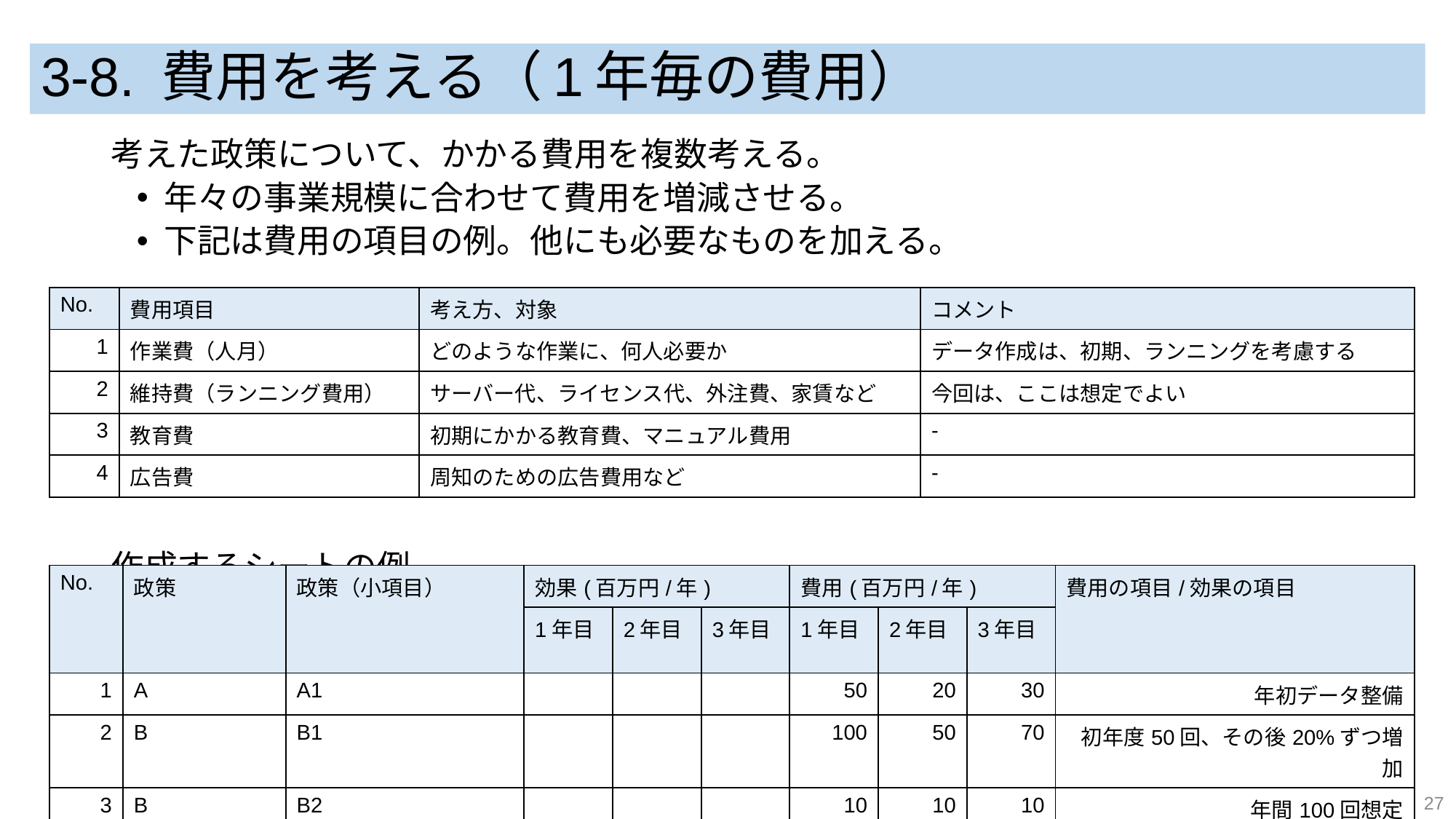

# 3-8. 費用を考える（1年毎の費用）
考えた政策について、かかる費用を複数考える。
年々の事業規模に合わせて費用を増減させる。
下記は費用の項目の例。他にも必要なものを加える。

作成するシートの例
| No. | 費用項目 | 考え方、対象 | コメント |
| --- | --- | --- | --- |
| 1 | 作業費（人月） | どのような作業に、何人必要か | データ作成は、初期、ランニングを考慮する |
| 2 | 維持費（ランニング費用） | サーバー代、ライセンス代、外注費、家賃など | 今回は、ここは想定でよい |
| 3 | 教育費 | 初期にかかる教育費、マニュアル費用 | - |
| 4 | 広告費 | 周知のための広告費用など | - |
| No. | 政策 | 政策（小項目） | 効果(百万円/年) |  |  | 費用(百万円/年) |  |  | 費用の項目/効果の項目 |
| --- | --- | --- | --- | --- | --- | --- | --- | --- | --- |
|  |  |  | 1年目 | 2年目 | 3年目 | 1年目 | 2年目 | 3年目 |  |
| 1 | A | A1 |  |  |  | 50 | 20 | 30 | 年初データ整備 |
| 2 | B | B1 |  |  |  | 100 | 50 | 70 | 初年度50回、その後20%ずつ増加 |
| 3 | B | B2 |  |  |  | 10 | 10 | 10 | 年間100回想定 |
27